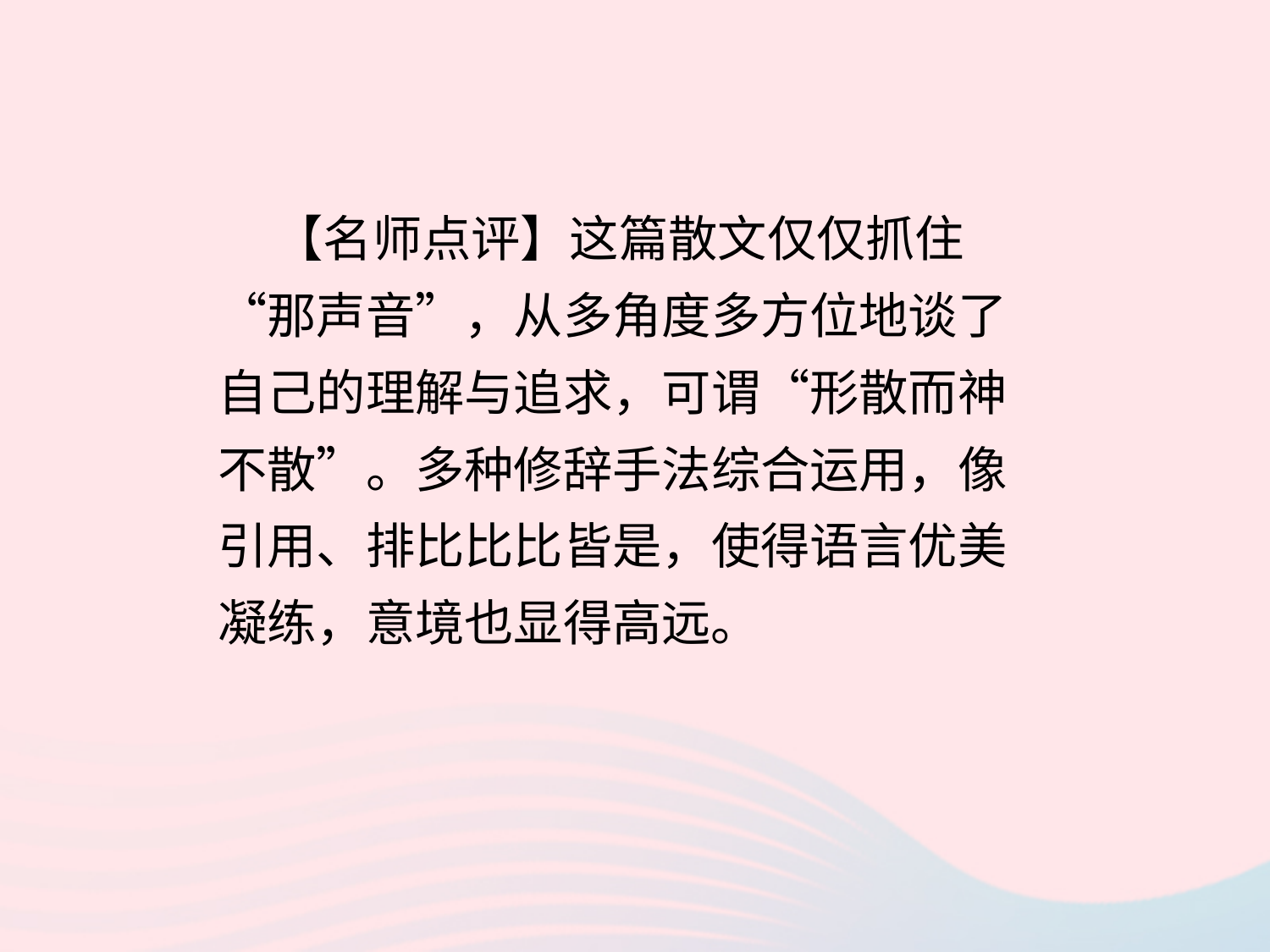

【名师点评】这篇散文仅仅抓住“那声音”，从多角度多方位地谈了自己的理解与追求，可谓“形散而神不散”。多种修辞手法综合运用，像引用、排比比比皆是，使得语言优美凝练，意境也显得高远。